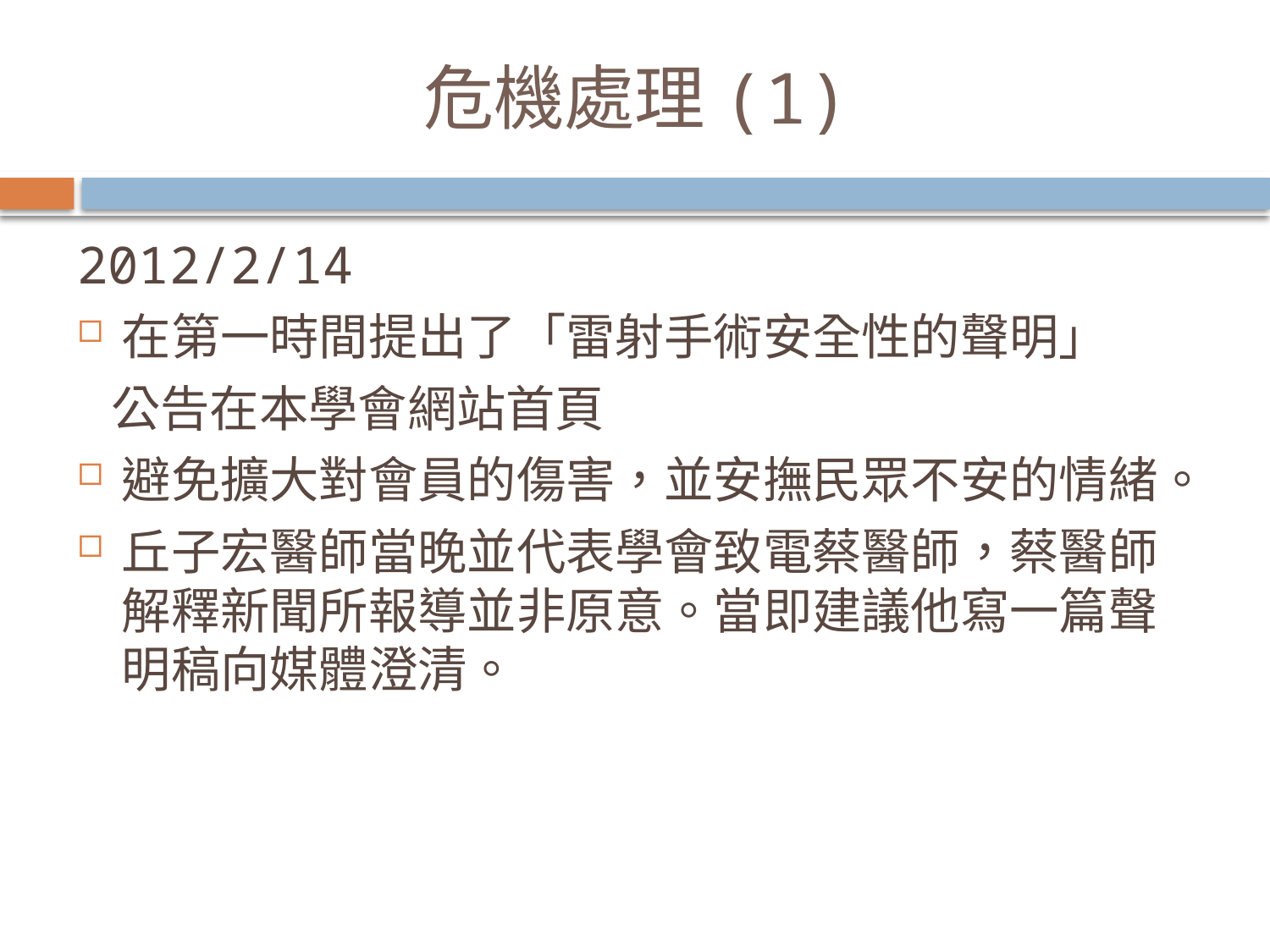

# 危機處理(1)
2012/2/14
在第一時間提出了「雷射手術安全性的聲明」
  公告在本學會網站首頁
避免擴大對會員的傷害，並安撫民眾不安的情緒。
丘子宏醫師當晚並代表學會致電蔡醫師，蔡醫師解釋新聞所報導並非原意。當即建議他寫一篇聲明稿向媒體澄清。